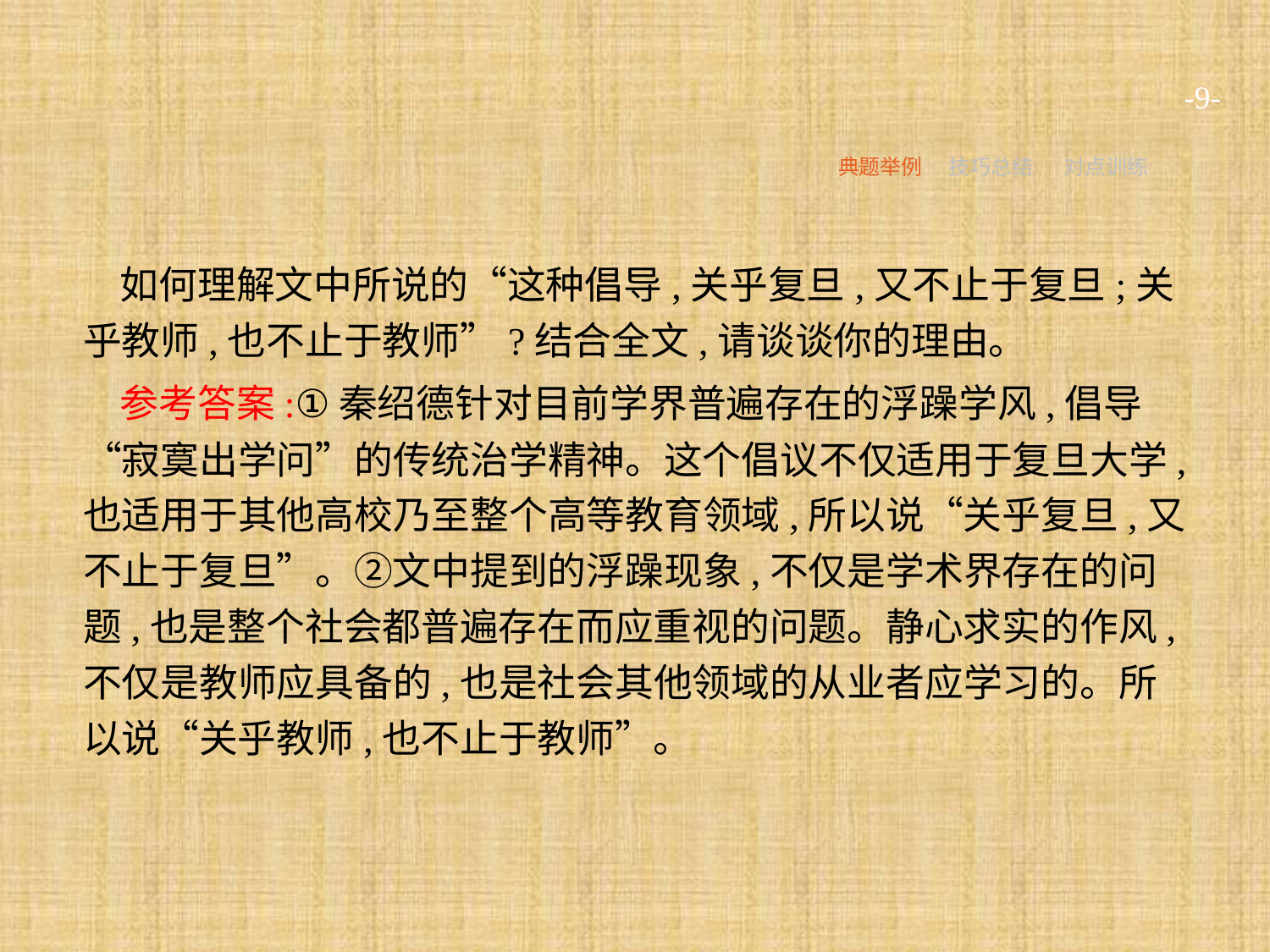

-9-
典题举例
技巧总结
对点训练
如何理解文中所说的“这种倡导,关乎复旦,又不止于复旦;关乎教师,也不止于教师”?结合全文,请谈谈你的理由。
参考答案:①秦绍德针对目前学界普遍存在的浮躁学风,倡导“寂寞出学问”的传统治学精神。这个倡议不仅适用于复旦大学,也适用于其他高校乃至整个高等教育领域,所以说“关乎复旦,又不止于复旦”。②文中提到的浮躁现象,不仅是学术界存在的问题,也是整个社会都普遍存在而应重视的问题。静心求实的作风,不仅是教师应具备的,也是社会其他领域的从业者应学习的。所以说“关乎教师,也不止于教师”。